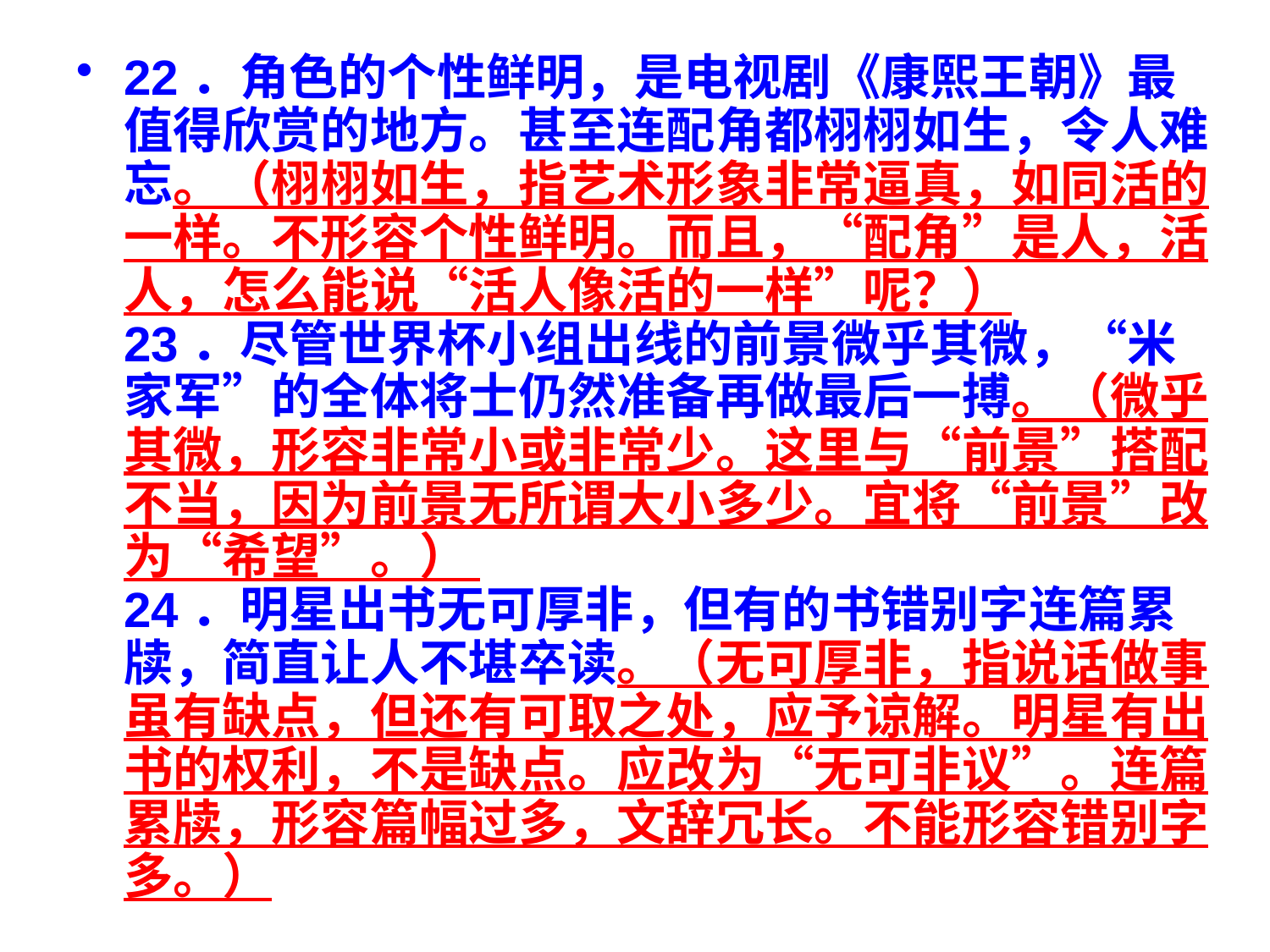

22．角色的个性鲜明，是电视剧《康熙王朝》最值得欣赏的地方。甚至连配角都栩栩如生，令人难忘。（栩栩如生，指艺术形象非常逼真，如同活的一样。不形容个性鲜明。而且，“配角”是人，活人，怎么能说“活人像活的一样”呢？） 
23．尽管世界杯小组出线的前景微乎其微，“米家军”的全体将士仍然准备再做最后一搏。（微乎其微，形容非常小或非常少。这里与“前景”搭配不当，因为前景无所谓大小多少。宜将“前景”改为“希望”。） 
24．明星出书无可厚非，但有的书错别字连篇累牍，简直让人不堪卒读。（无可厚非，指说话做事虽有缺点，但还有可取之处，应予谅解。明星有出书的权利，不是缺点。应改为“无可非议”。连篇累牍，形容篇幅过多，文辞冗长。不能形容错别字多。）